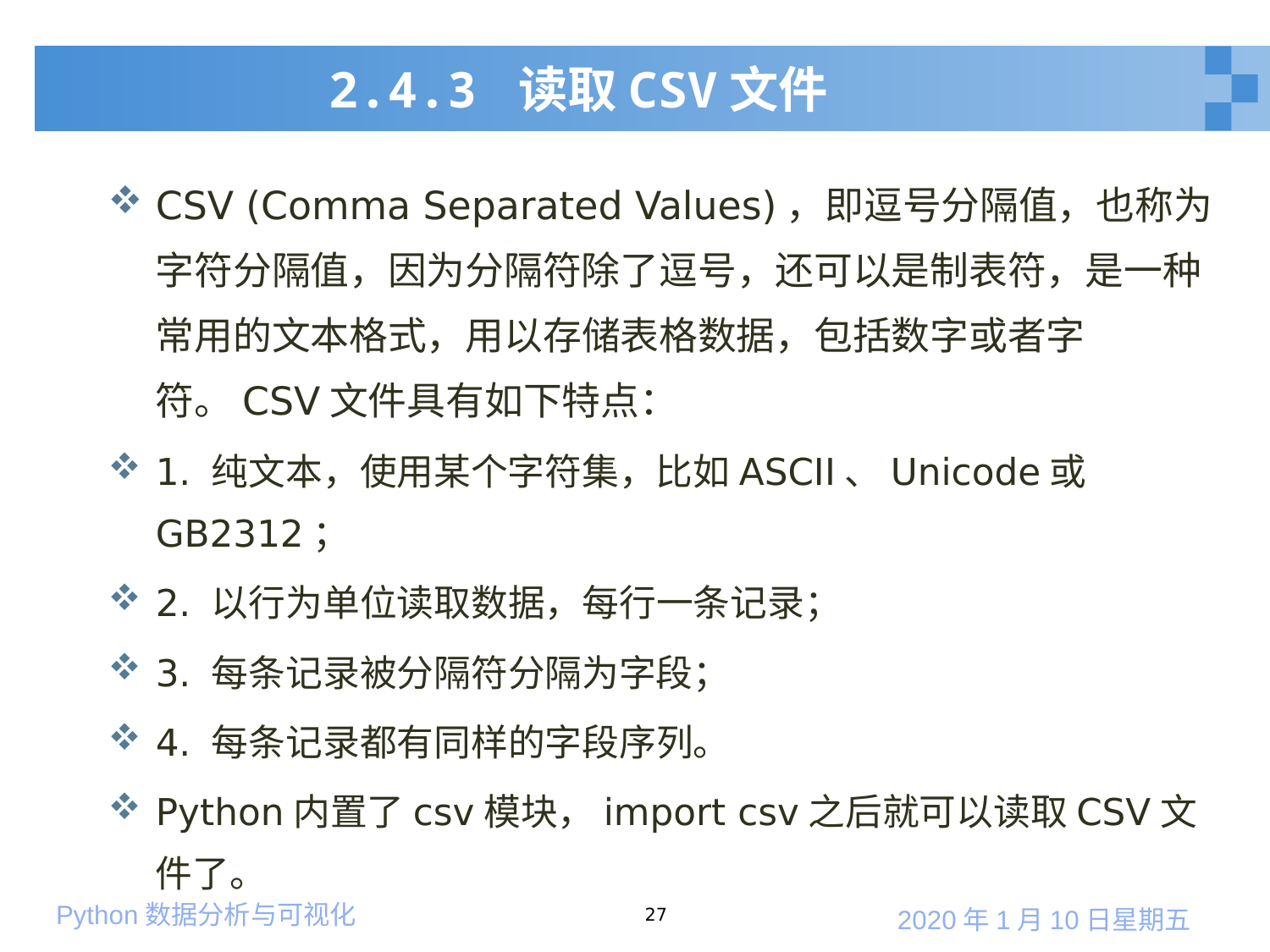

# 2.4.3 读取CSV文件
CSV (Comma Separated Values)，即逗号分隔值，也称为字符分隔值，因为分隔符除了逗号，还可以是制表符，是一种常用的文本格式，用以存储表格数据，包括数字或者字符。CSV文件具有如下特点：
1. 纯文本，使用某个字符集，比如ASCII、Unicode或GB2312；
2. 以行为单位读取数据，每行一条记录；
3. 每条记录被分隔符分隔为字段；
4. 每条记录都有同样的字段序列。
Python内置了csv模块，import csv之后就可以读取CSV文件了。
27
2020年1月10日星期五